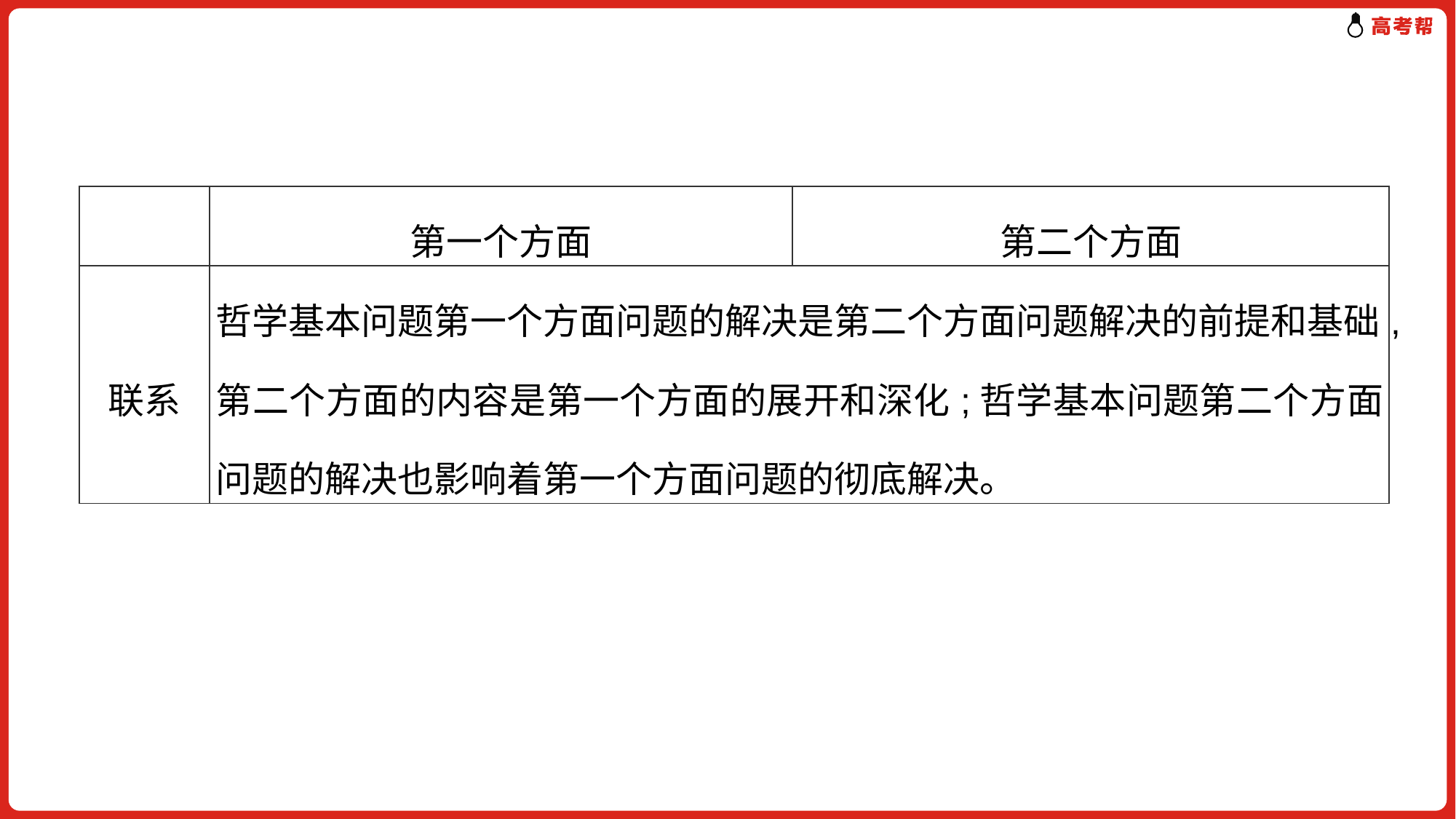

|  | 第一个方面 | 第二个方面 |
| --- | --- | --- |
| 联系 | 哲学基本问题第一个方面问题的解决是第二个方面问题解决的前提和基础,第二个方面的内容是第一个方面的展开和深化;哲学基本问题第二个方面问题的解决也影响着第一个方面问题的彻底解决。 |  |